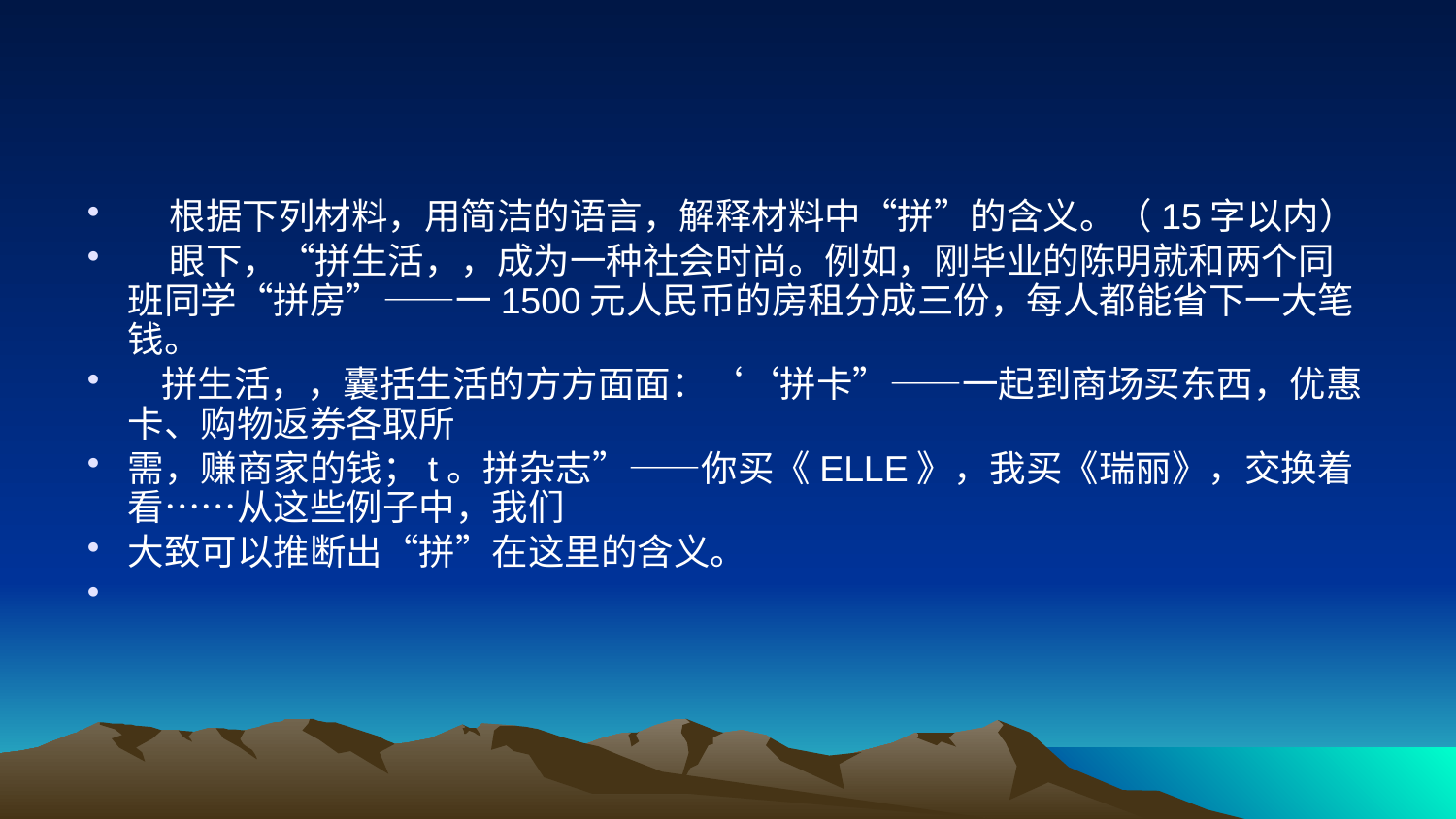

#
    根据下列材料，用简洁的语言，解释材料中“拼”的含义。（15字以内）
    眼下，“拼生活，，成为一种社会时尚。例如，刚毕业的陈明就和两个同班同学“拼房”——一1500元人民币的房租分成三份，每人都能省下一大笔钱。
   拼生活，，囊括生活的方方面面：‘‘拼卡”——一起到商场买东西，优惠卡、购物返券各取所
需，赚商家的钱；t。拼杂志”——你买《ELLE》，我买《瑞丽》，交换着看……从这些例子中，我们
大致可以推断出“拼”在这里的含义。